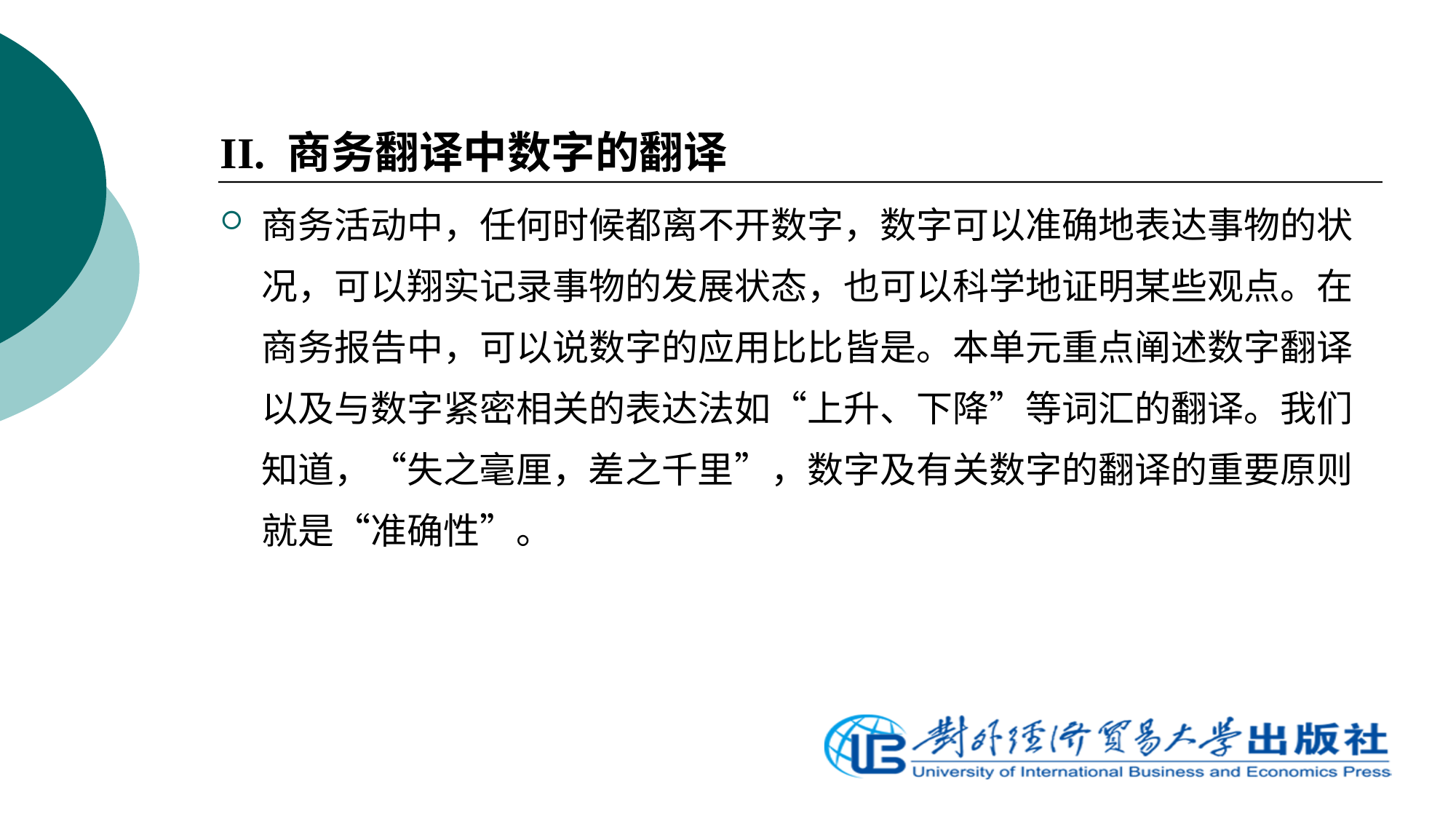

II. 商务翻译中数字的翻译
商务活动中，任何时候都离不开数字，数字可以准确地表达事物的状况，可以翔实记录事物的发展状态，也可以科学地证明某些观点。在商务报告中，可以说数字的应用比比皆是。本单元重点阐述数字翻译以及与数字紧密相关的表达法如“上升、下降”等词汇的翻译。我们知道，“失之毫厘，差之千里”，数字及有关数字的翻译的重要原则就是“准确性”。